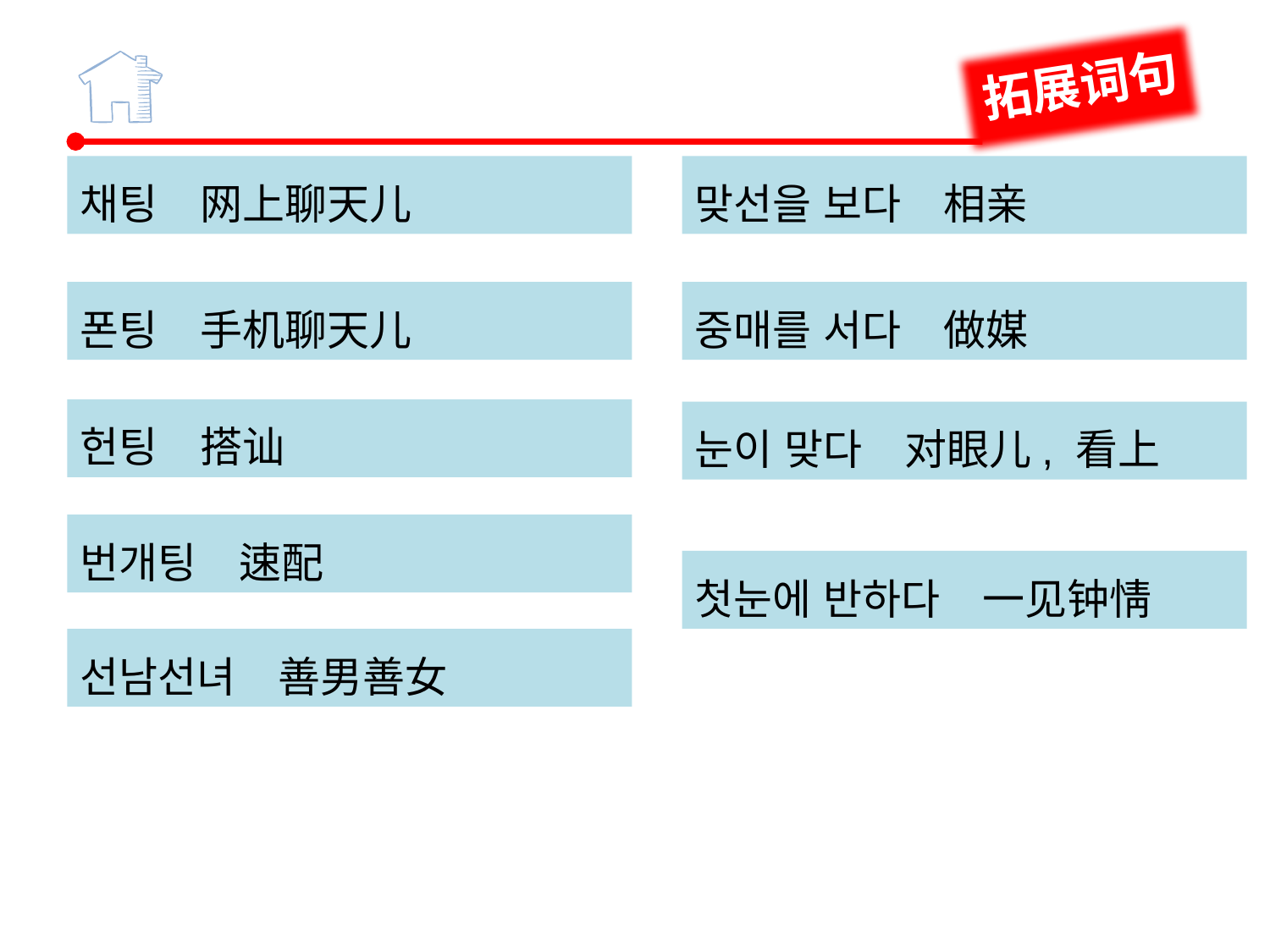

拓展词句

채팅　网上聊天儿
폰팅　手机聊天儿
헌팅　搭讪
맞선을 보다　相亲
중매를 서다　做媒
눈이 맞다　对眼儿, 看上
번개팅　速配
첫눈에 반하다　一见钟情
선남선녀　善男善女